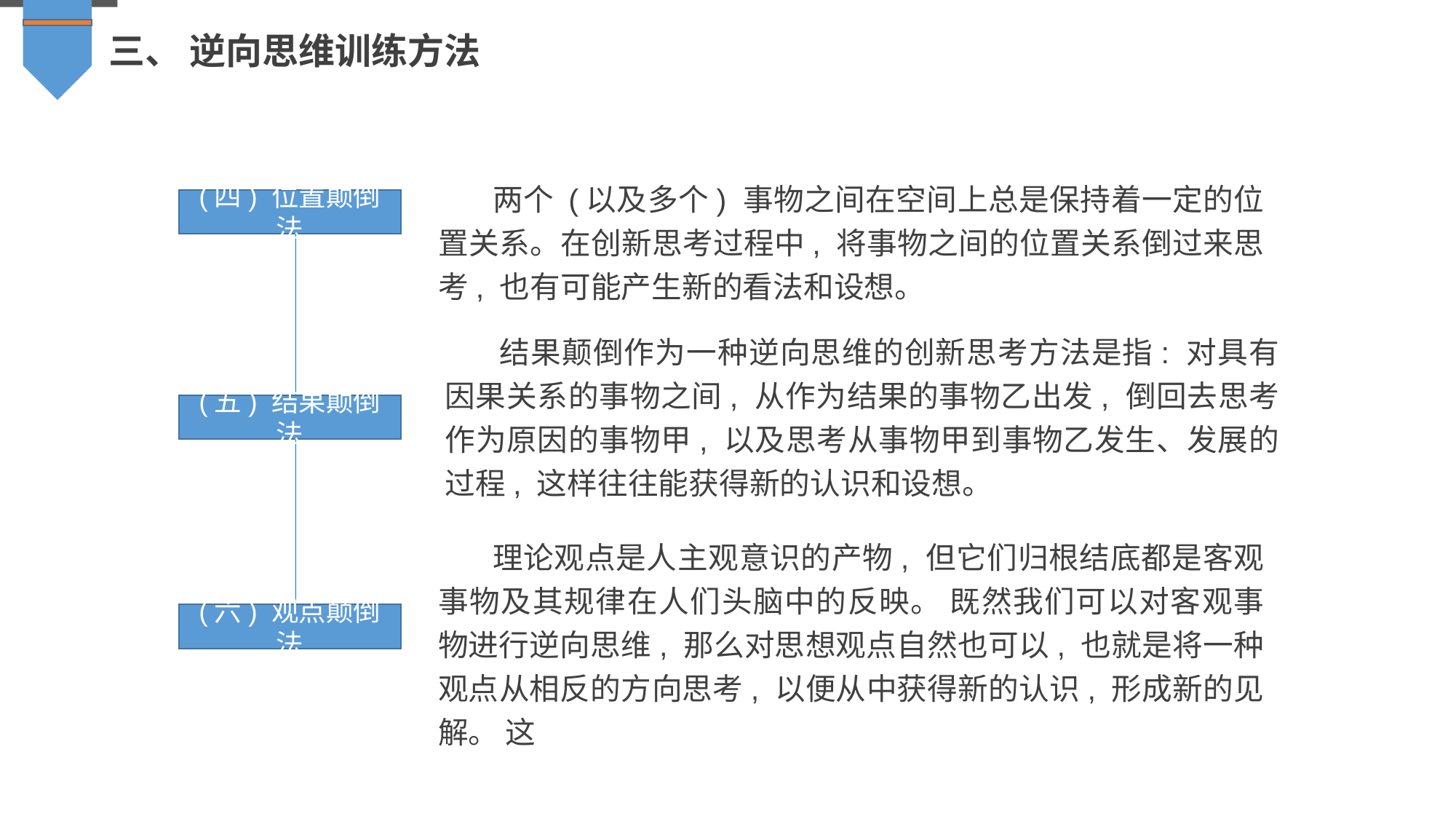

三、 逆向思维训练方法
两个 (以及多个) 事物之间在空间上总是保持着一定的位置关系。在创新思考过程中, 将事物之间的位置关系倒过来思考, 也有可能产生新的看法和设想。
(四) 位置颠倒法
结果颠倒作为一种逆向思维的创新思考方法是指: 对具有因果关系的事物之间, 从作为结果的事物乙出发, 倒回去思考作为原因的事物甲, 以及思考从事物甲到事物乙发生、发展的过程, 这样往往能获得新的认识和设想。
(五) 结果颠倒法
理论观点是人主观意识的产物, 但它们归根结底都是客观事物及其规律在人们头脑中的反映。 既然我们可以对客观事物进行逆向思维, 那么对思想观点自然也可以, 也就是将一种观点从相反的方向思考, 以便从中获得新的认识, 形成新的见解。 这
(六) 观点颠倒法